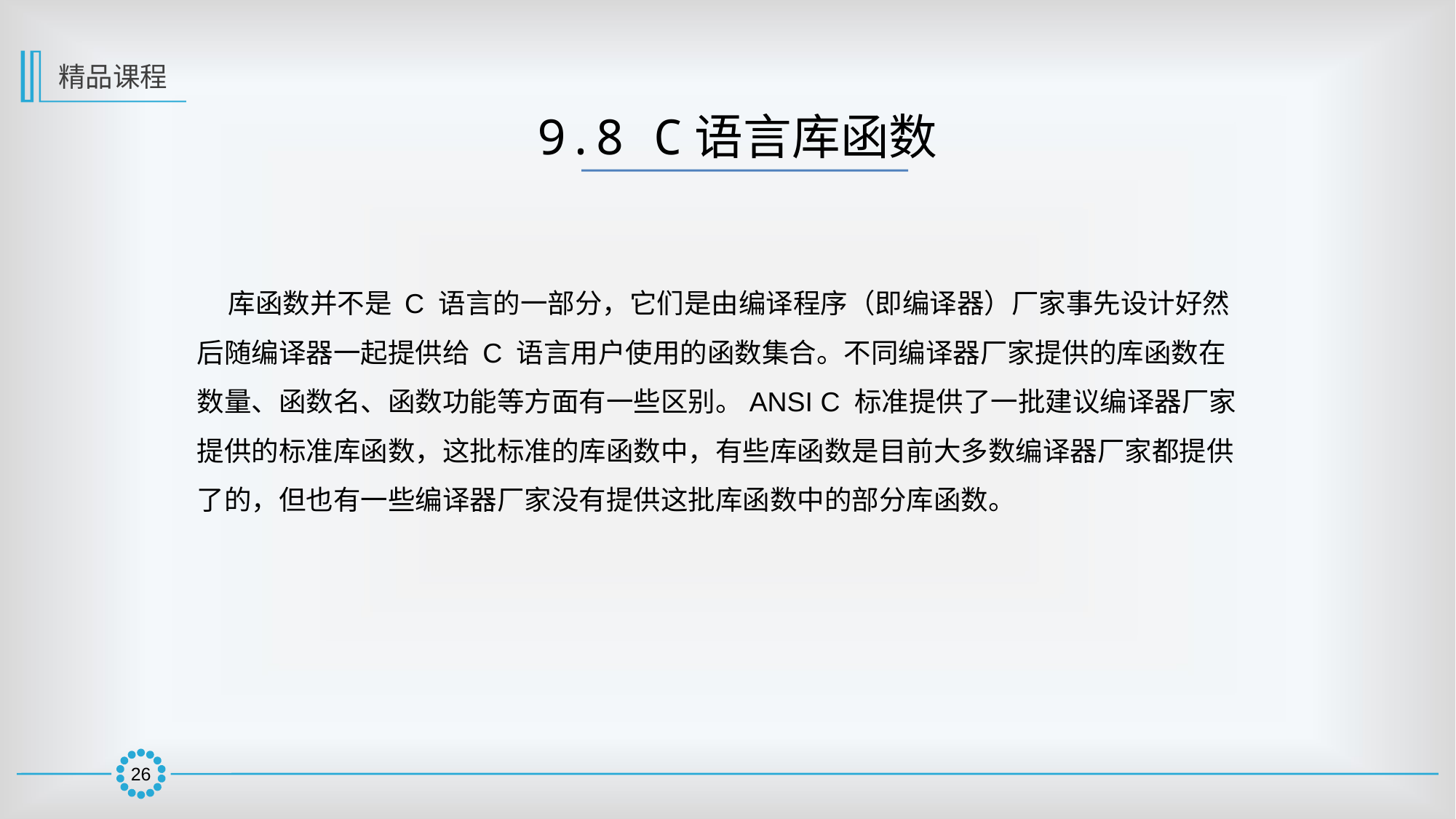

精品课程
9.8 C语言库函数

    库函数并不是 C 语言的一部分，它们是由编译程序（即编译器）厂家事先设计好然后随编译器一起提供给 C 语言用户使用的函数集合。不同编译器厂家提供的库函数在数量、函数名、函数功能等方面有一些区别。ANSI C 标准提供了一批建议编译器厂家提供的标准库函数，这批标准的库函数中，有些库函数是目前大多数编译器厂家都提供了的，但也有一些编译器厂家没有提供这批库函数中的部分库函数。

26